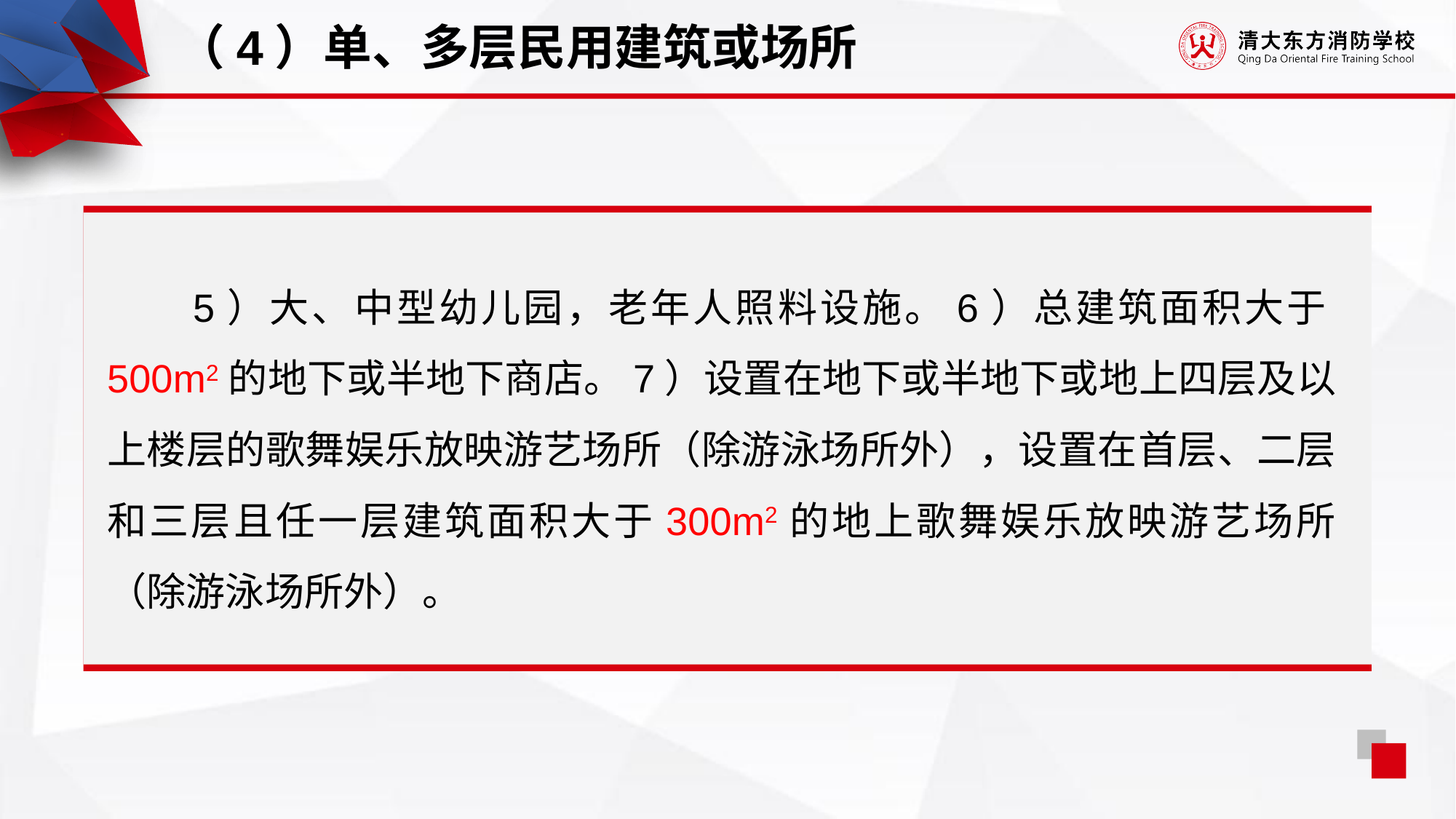

（4）单、多层民用建筑或场所

5）大、中型幼儿园，老年人照料设施。6）总建筑面积大于500m2的地下或半地下商店。7）设置在地下或半地下或地上四层及以上楼层的歌舞娱乐放映游艺场所（除游泳场所外），设置在首层、二层和三层且任一层建筑面积大于300m2的地上歌舞娱乐放映游艺场所（除游泳场所外）。